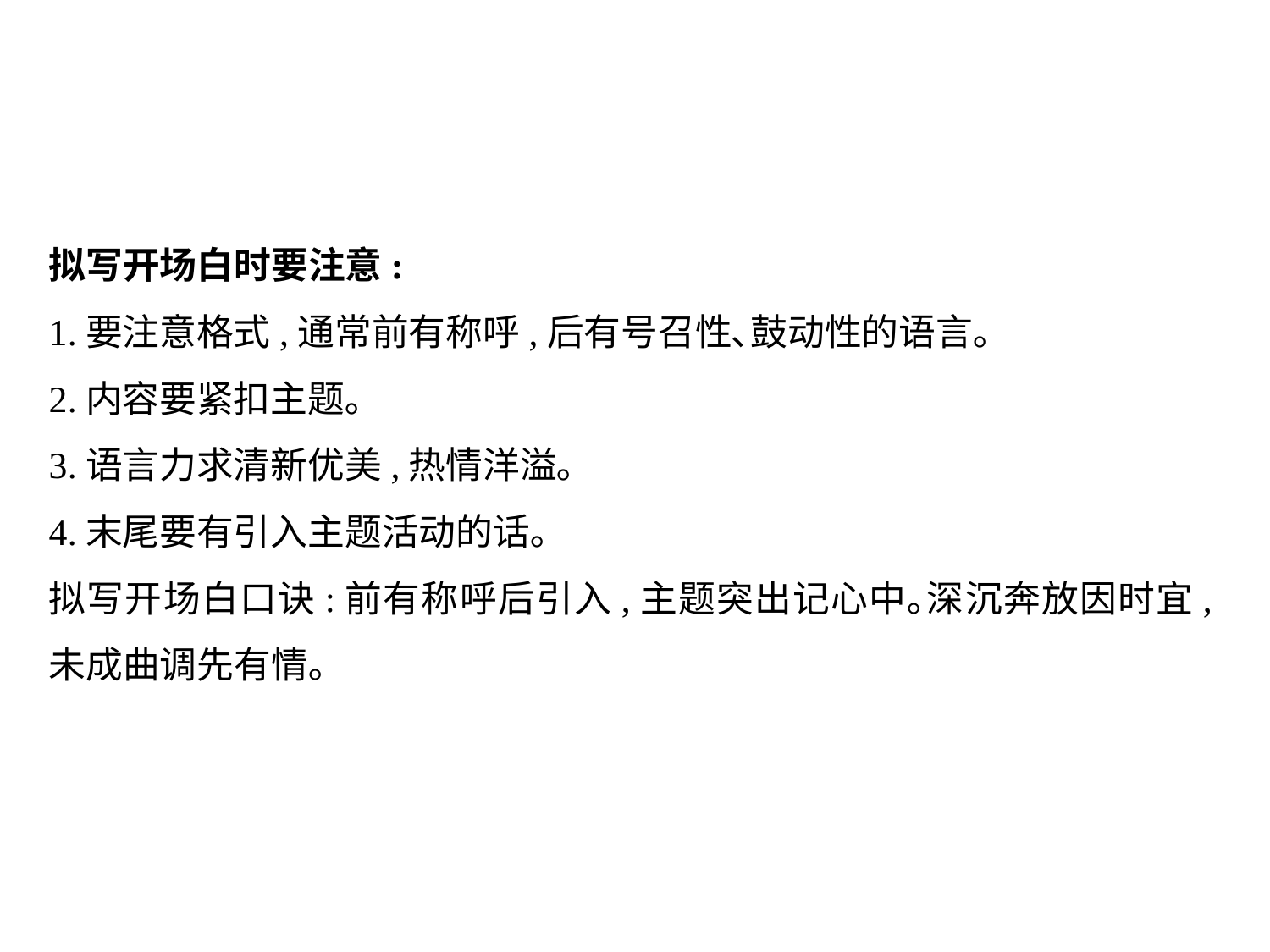

拟写开场白时要注意:
1.要注意格式,通常前有称呼,后有号召性､鼓动性的语言｡
2.内容要紧扣主题｡
3.语言力求清新优美,热情洋溢｡
4.末尾要有引入主题活动的话｡
拟写开场白口诀:前有称呼后引入,主题突出记心中｡深沉奔放因时宜,未成曲调先有情｡